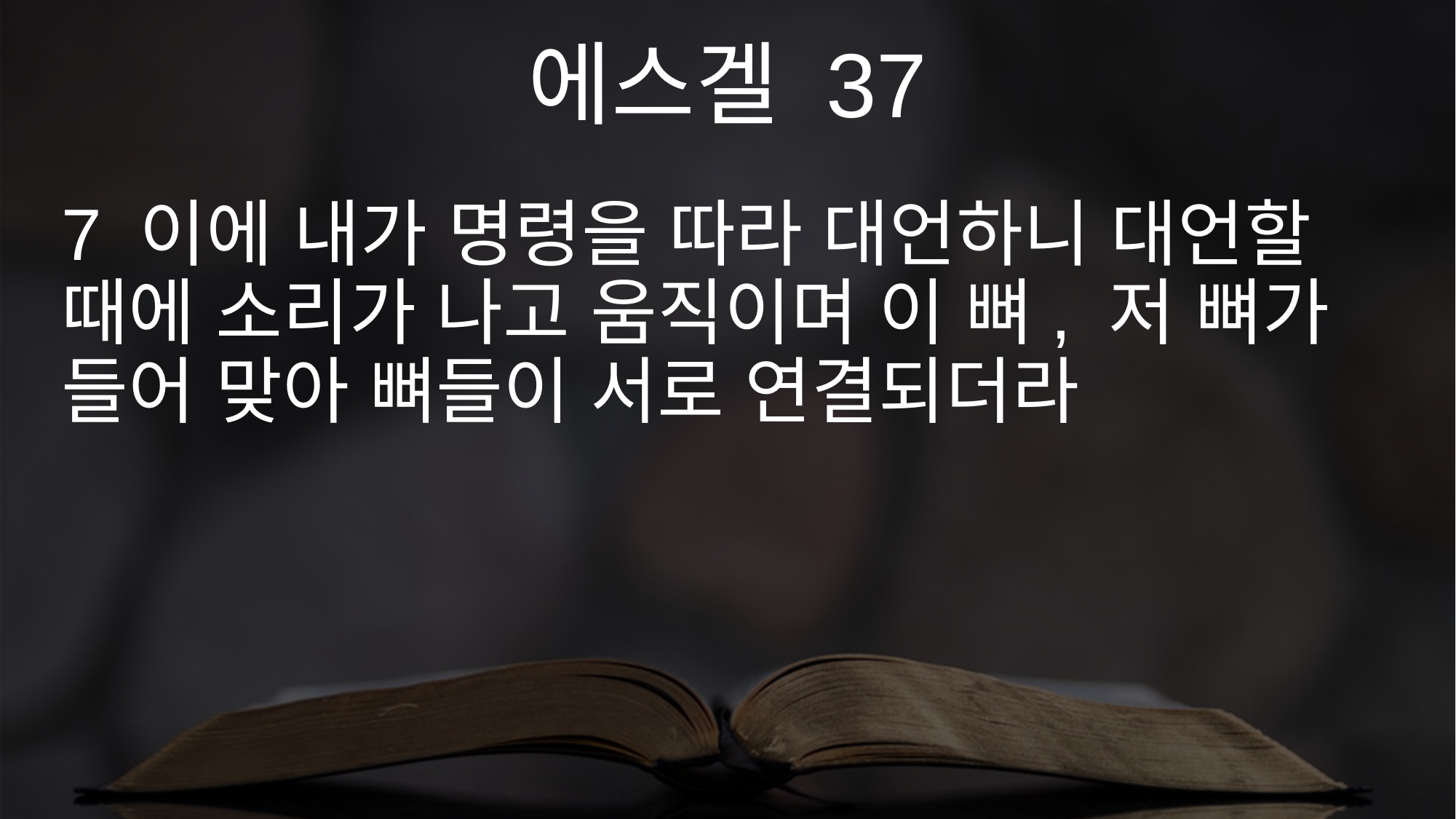

에스겔 37
7 이에 내가 명령을 따라 대언하니 대언할 때에 소리가 나고 움직이며 이 뼈, 저 뼈가 들어 맞아 뼈들이 서로 연결되더라